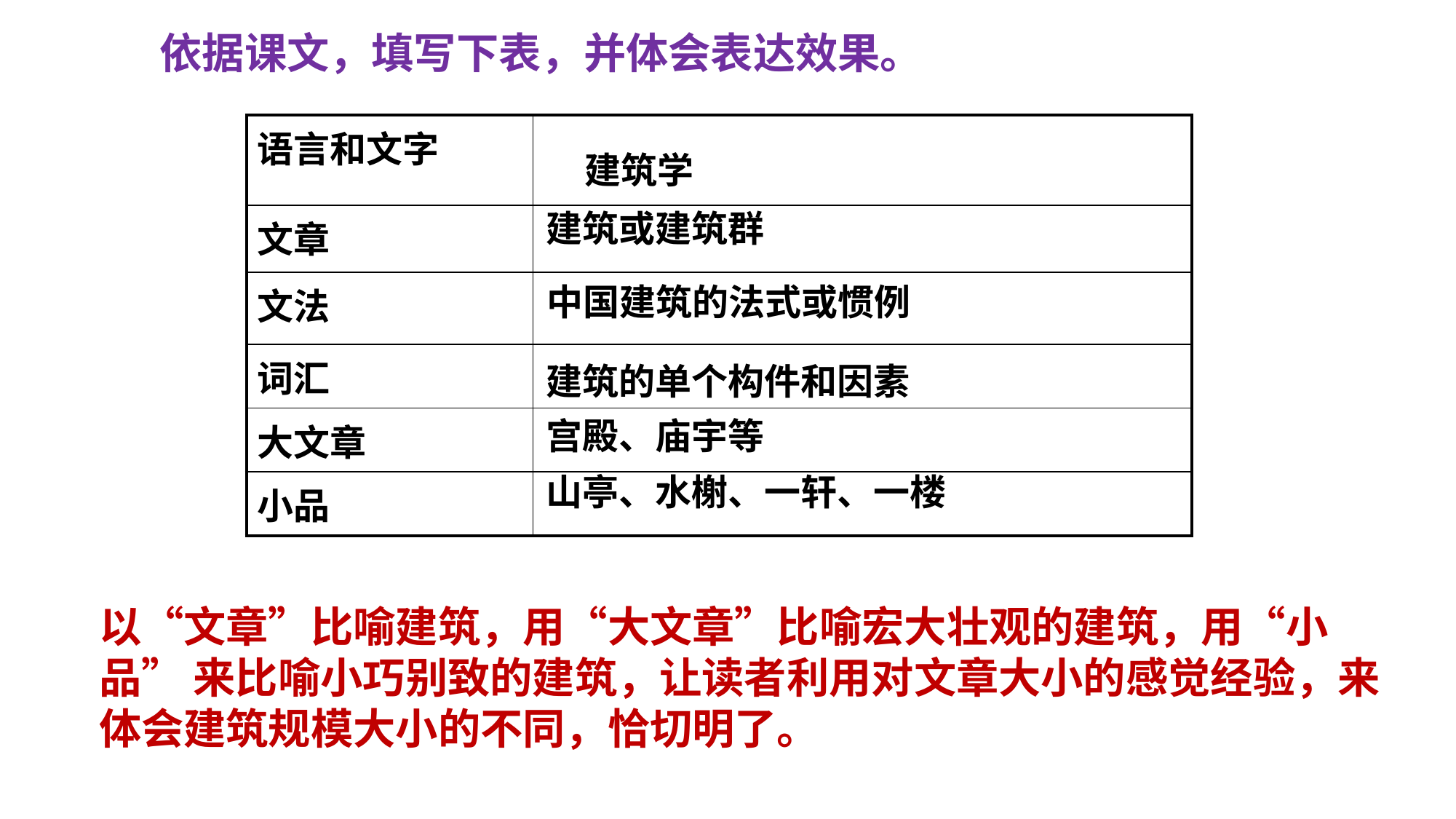

依据课文，填写下表，并体会表达效果。
依据课文，填写下表，并体会表达效果。
| 语言和文字 | 建筑学 |
| --- | --- |
| 文章 |  |
| 文法 |  |
| 词汇 |  |
| 大文章 |  |
| 小品 |  |
建筑或建筑群
中国建筑的法式或惯例

建筑的单个构件和因素
宫殿、庙宇等
山亭、水榭、一轩、一楼
以“文章”比喻建筑，用“大文章”比喻宏大壮观的建筑，用“小品” 来比喻小巧别致的建筑，让读者利用对文章大小的感觉经验，来体会建筑规模大小的不同，恰切明了。